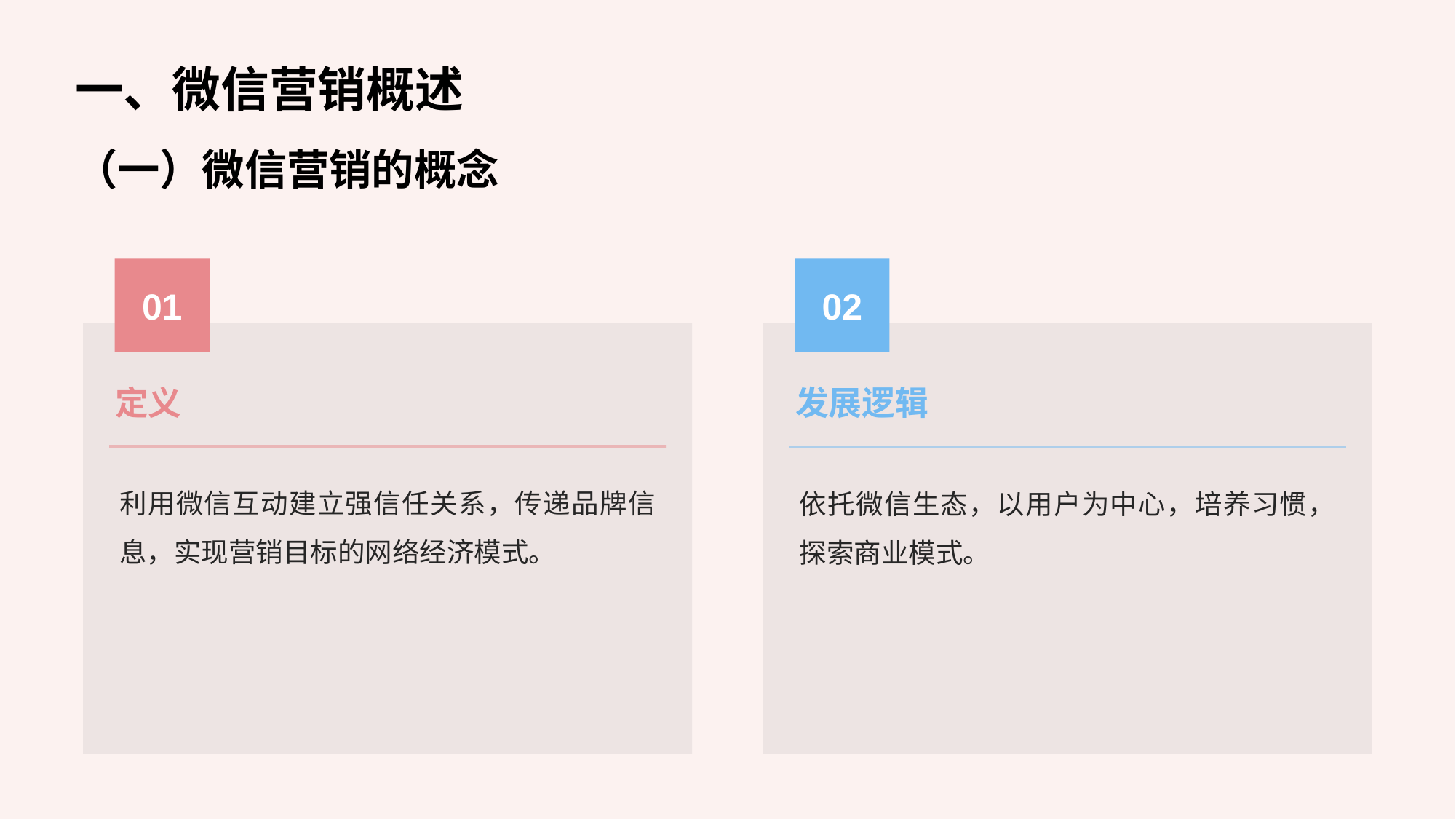

一、微信营销概述
（一）微信营销的概念
01
02

定义
发展逻辑
利用微信互动建立强信任关系，传递品牌信息，实现营销目标的网络经济模式。
依托微信生态，以用户为中心，培养习惯，探索商业模式。